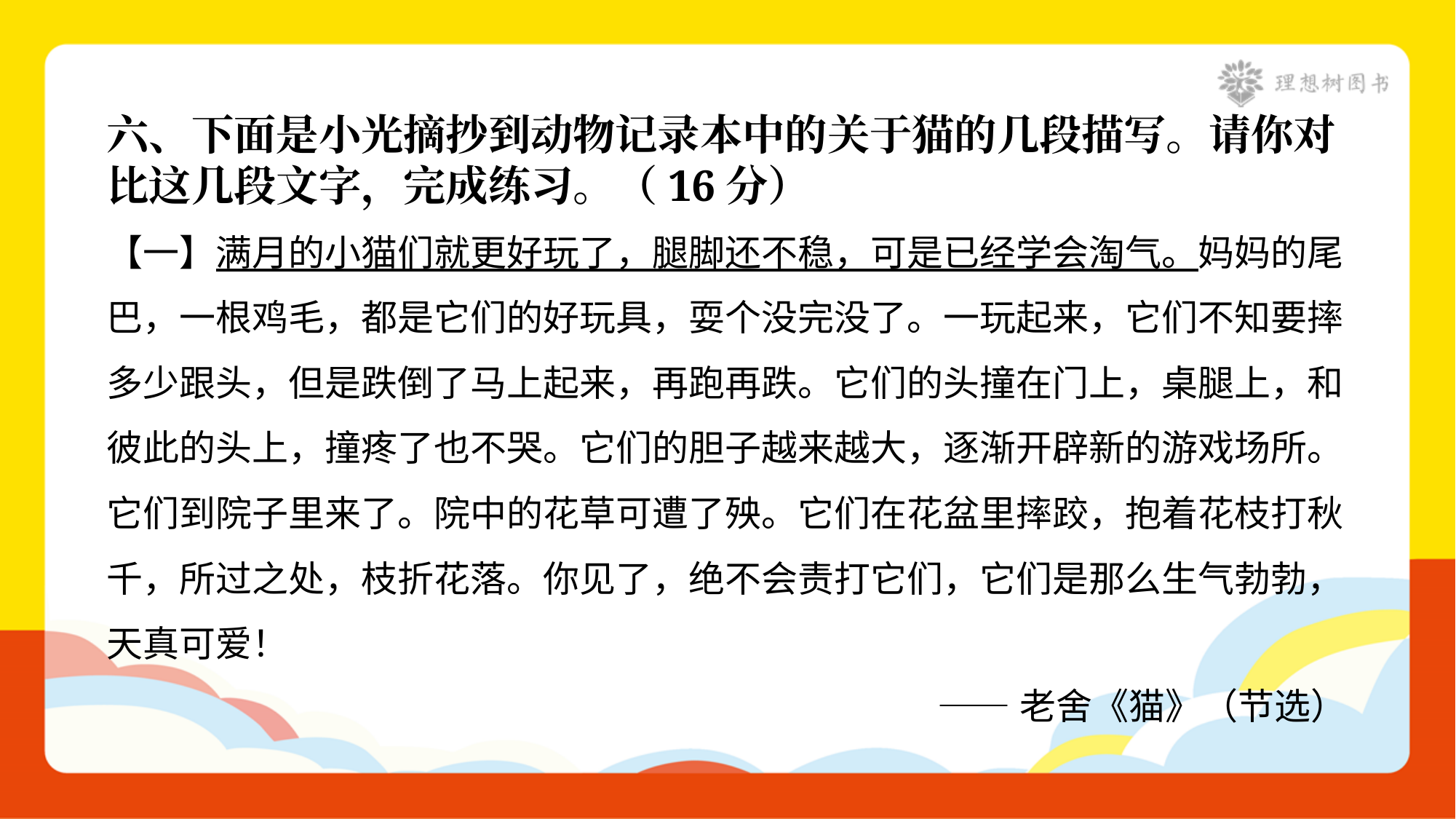

六、下面是小光摘抄到动物记录本中的关于猫的几段描写。请你对
比这几段文字，完成练习。（16分）
【一】满月的小猫们就更好玩了，腿脚还不稳，可是已经学会淘气。妈妈的尾
巴，一根鸡毛，都是它们的好玩具，耍个没完没了。一玩起来，它们不知要摔
多少跟头，但是跌倒了马上起来，再跑再跌。它们的头撞在门上，桌腿上，和
彼此的头上，撞疼了也不哭。它们的胆子越来越大，逐渐开辟新的游戏场所。
它们到院子里来了。院中的花草可遭了殃。它们在花盆里摔跤，抱着花枝打秋
千，所过之处，枝折花落。你见了，绝不会责打它们，它们是那么生气勃勃，
天真可爱！
——老舍《猫》（节选）